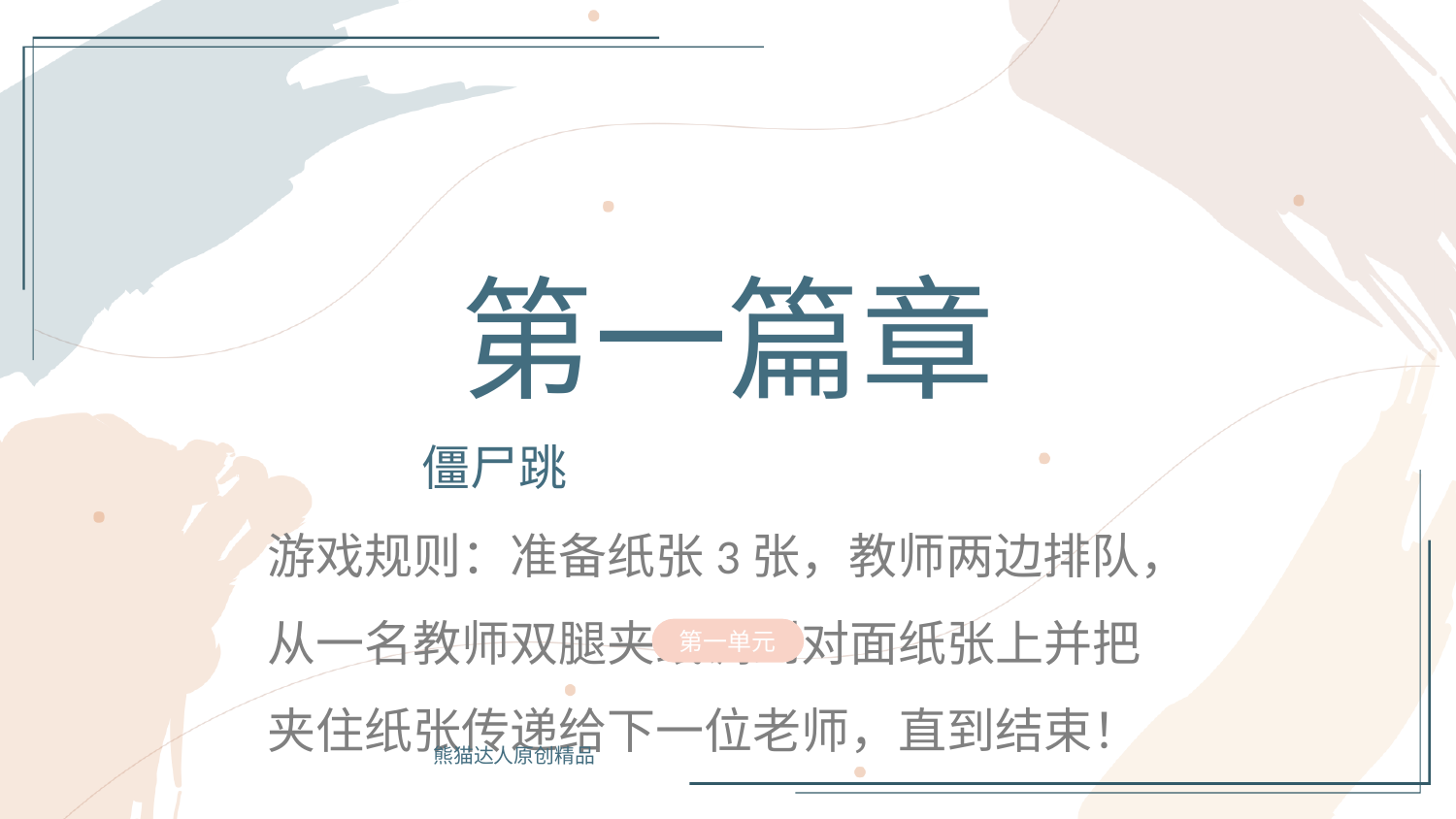

第一篇章
僵尸跳
游戏规则：准备纸张3张，教师两边排队，从一名教师双腿夹纸调到对面纸张上并把夹住纸张传递给下一位老师，直到结束！
第一单元
熊猫达人原创精品